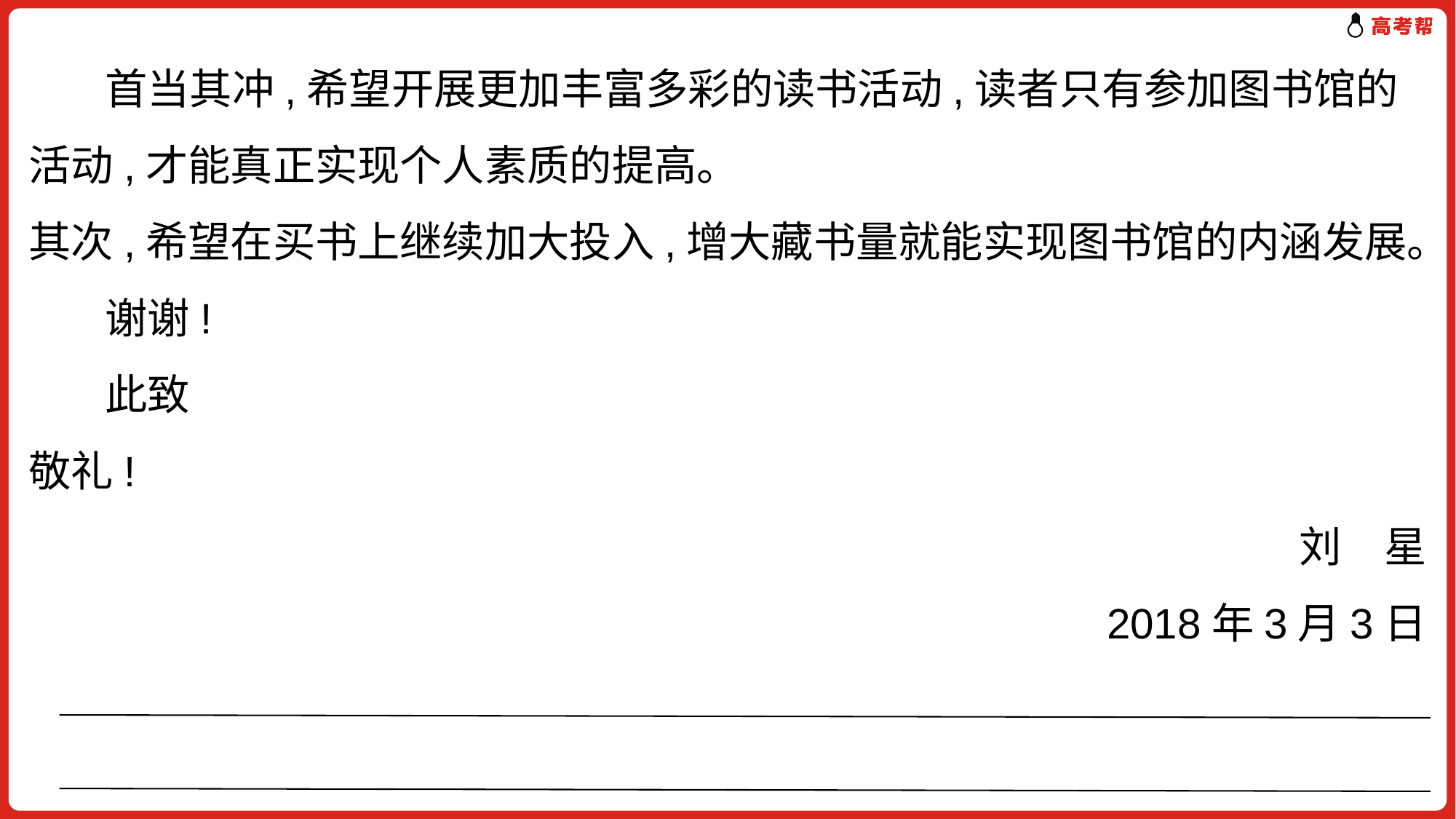

首当其冲,希望开展更加丰富多彩的读书活动,读者只有参加图书馆的活动,才能真正实现个人素质的提高。
其次,希望在买书上继续加大投入,增大藏书量就能实现图书馆的内涵发展。
       谢谢!
       此致
敬礼!
刘　星
2018年3月3日